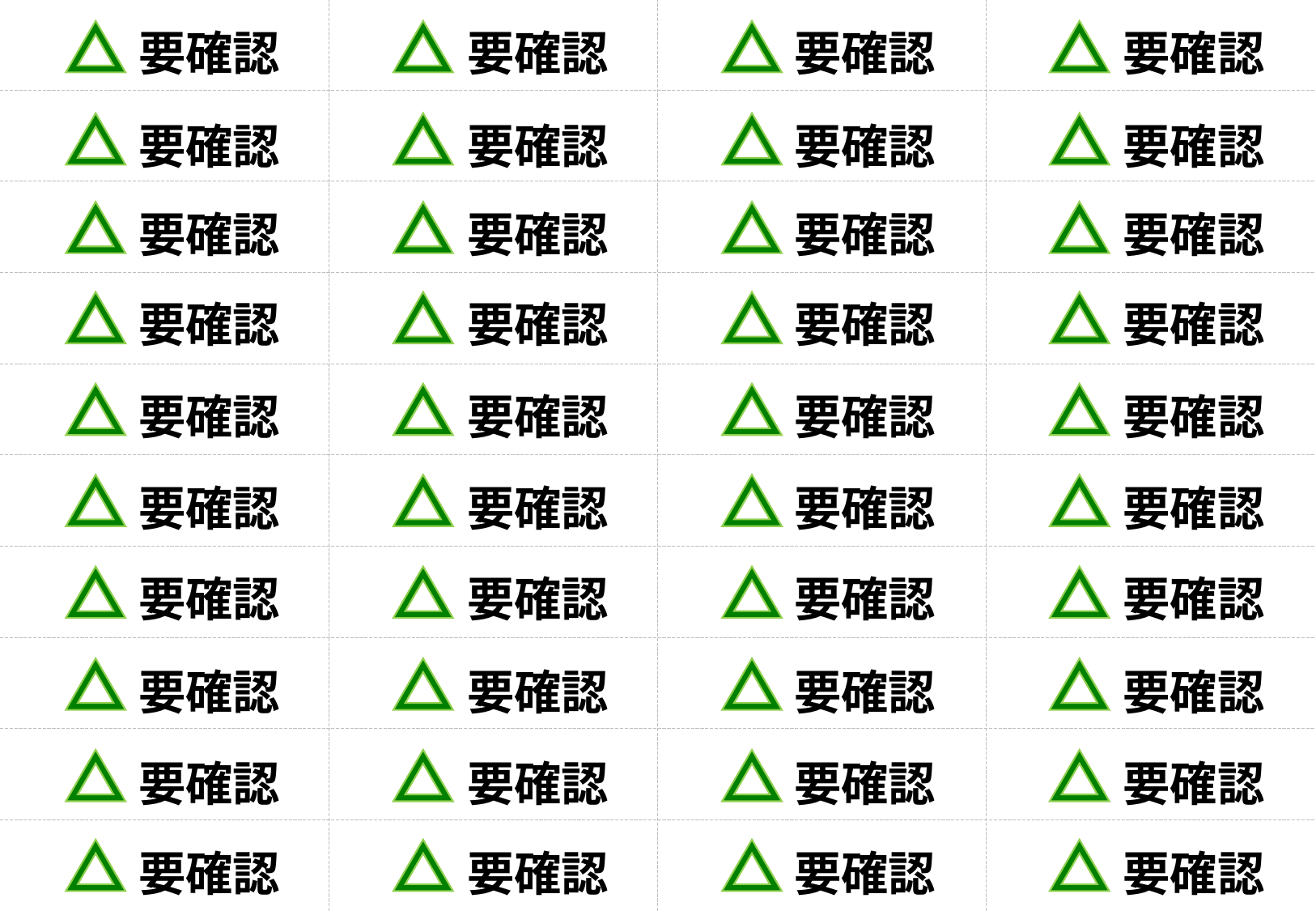

要確認
要確認
要確認
要確認

要確認
要確認
要確認
要確認

要確認
要確認
要確認
要確認

要確認
要確認
要確認
要確認

要確認
要確認
要確認
要確認

要確認
要確認
要確認
要確認

要確認
要確認
要確認
要確認

要確認
要確認
要確認
要確認

要確認
要確認
要確認
要確認

要確認
要確認
要確認
要確認